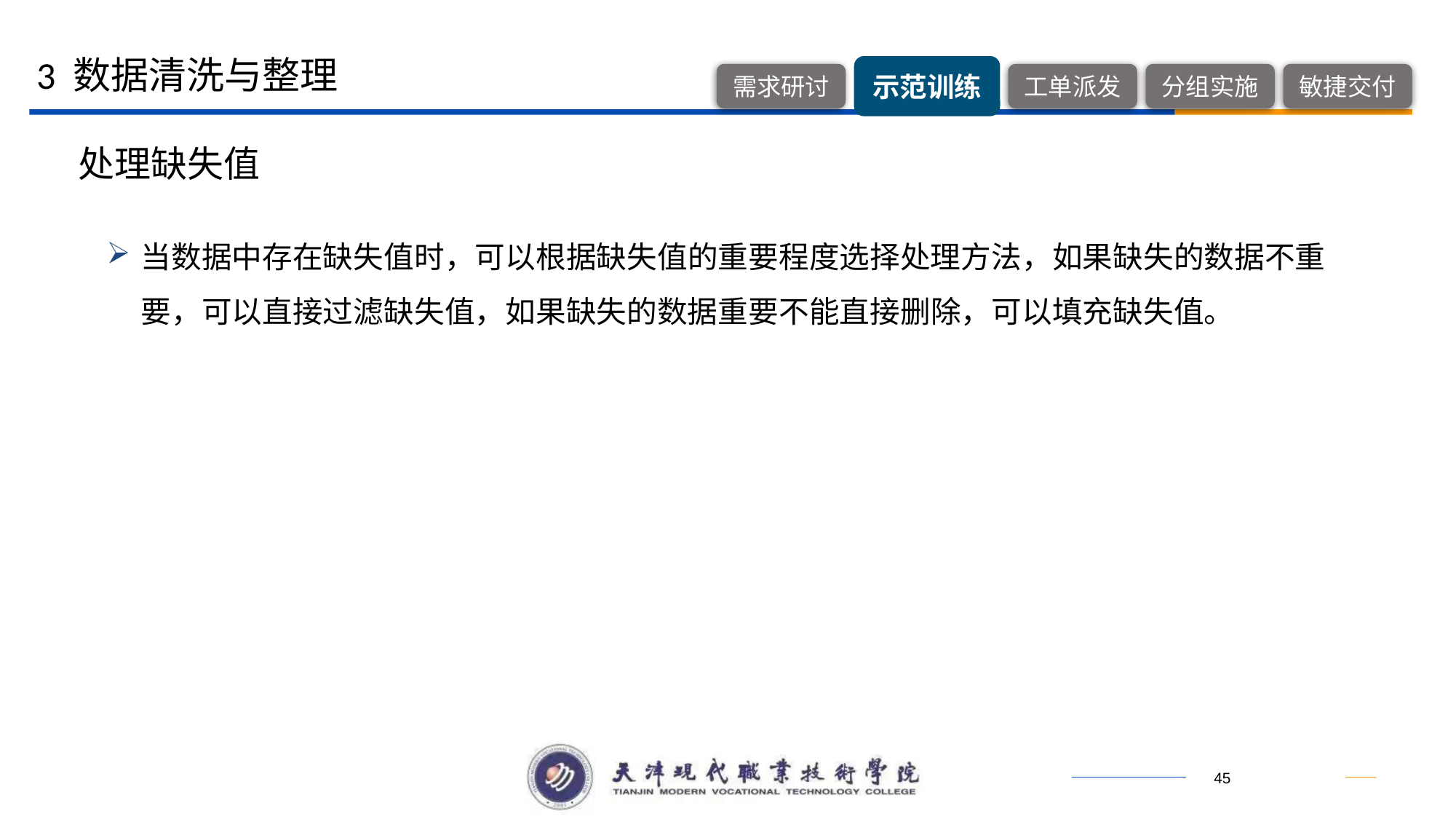

3 数据清洗与整理

处理缺失值
当数据中存在缺失值时，可以根据缺失值的重要程度选择处理方法，如果缺失的数据不重要，可以直接过滤缺失值，如果缺失的数据重要不能直接删除，可以填充缺失值。